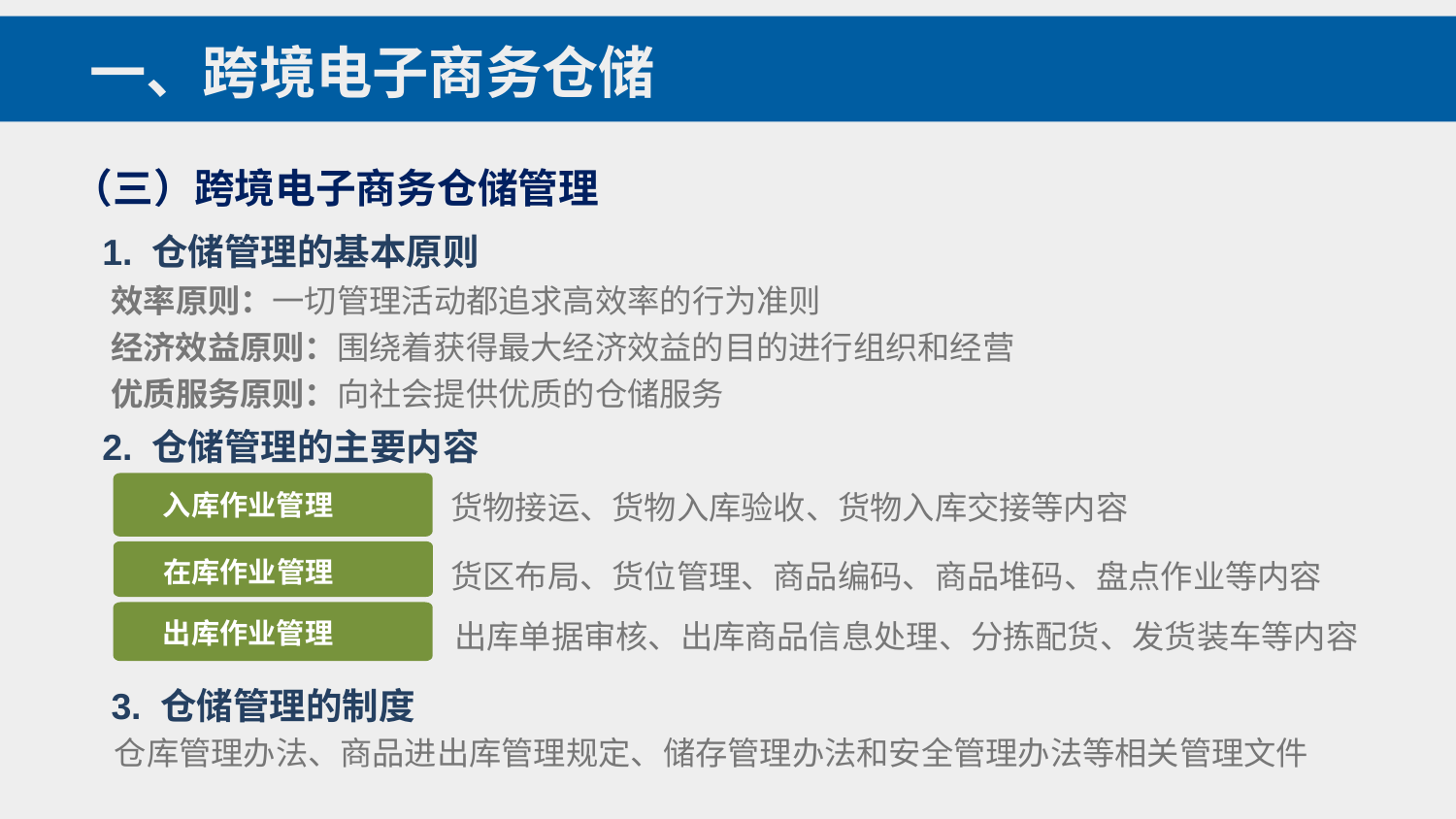

一、跨境电子商务仓储
（三）跨境电子商务仓储管理
1. 仓储管理的基本原则
效率原则：一切管理活动都追求高效率的行为准则
经济效益原则：围绕着获得最大经济效益的目的进行组织和经营
优质服务原则：向社会提供优质的仓储服务
2. 仓储管理的主要内容
货物接运、货物入库验收、货物入库交接等内容

入库作业管理
货区布局、货位管理、商品编码、商品堆码、盘点作业等内容

在库作业管理
出库单据审核、出库商品信息处理、分拣配货、发货装车等内容

出库作业管理
3. 仓储管理的制度
仓库管理办法、商品进出库管理规定、储存管理办法和安全管理办法等相关管理文件